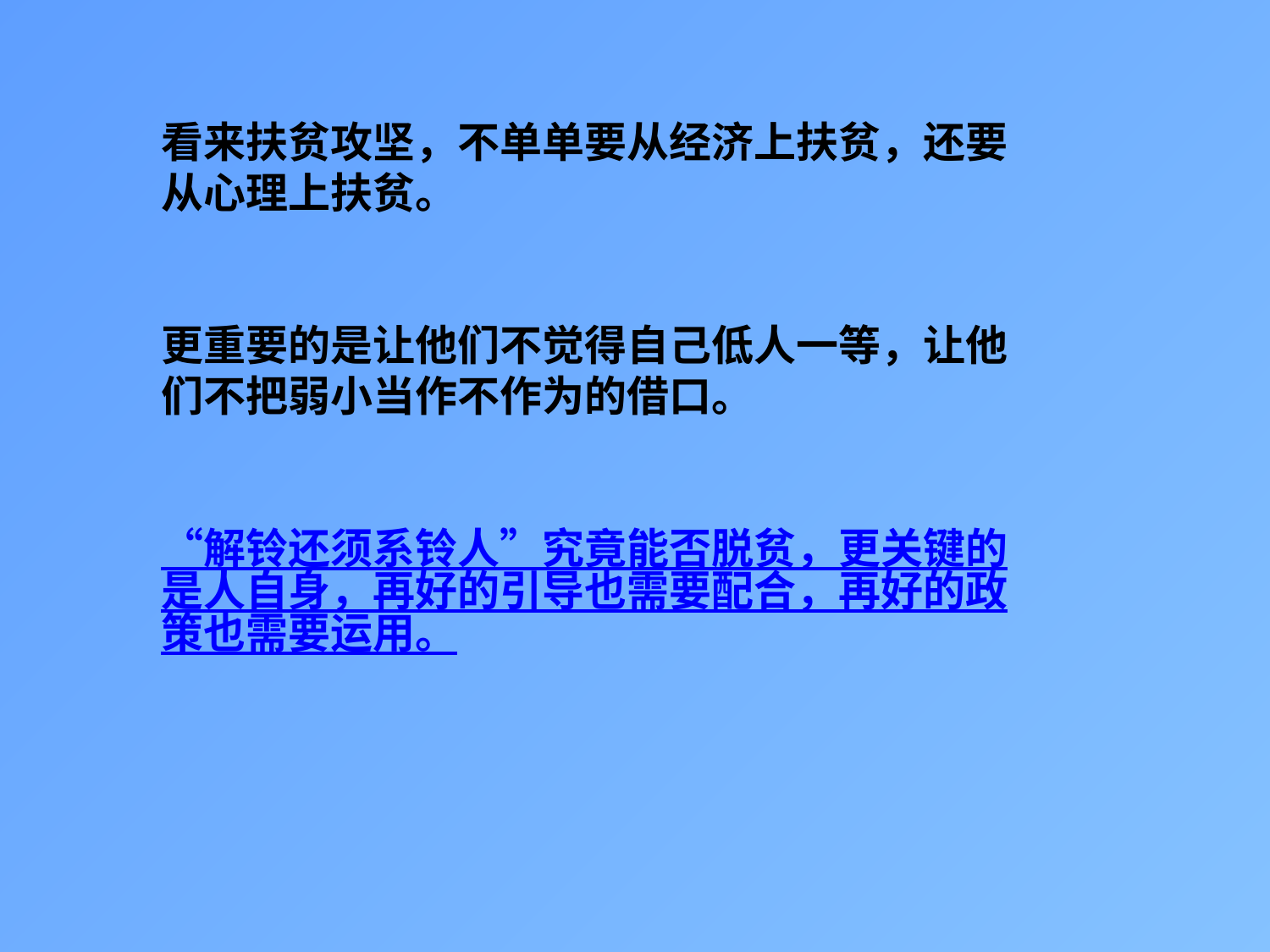

看来扶贫攻坚，不单单要从经济上扶贫，还要从心理上扶贫。

更重要的是让他们不觉得自己低人一等，让他们不把弱小当作不作为的借口。

“解铃还须系铃人”究竟能否脱贫，更关键的是人自身，再好的引导也需要配合，再好的政策也需要运用。